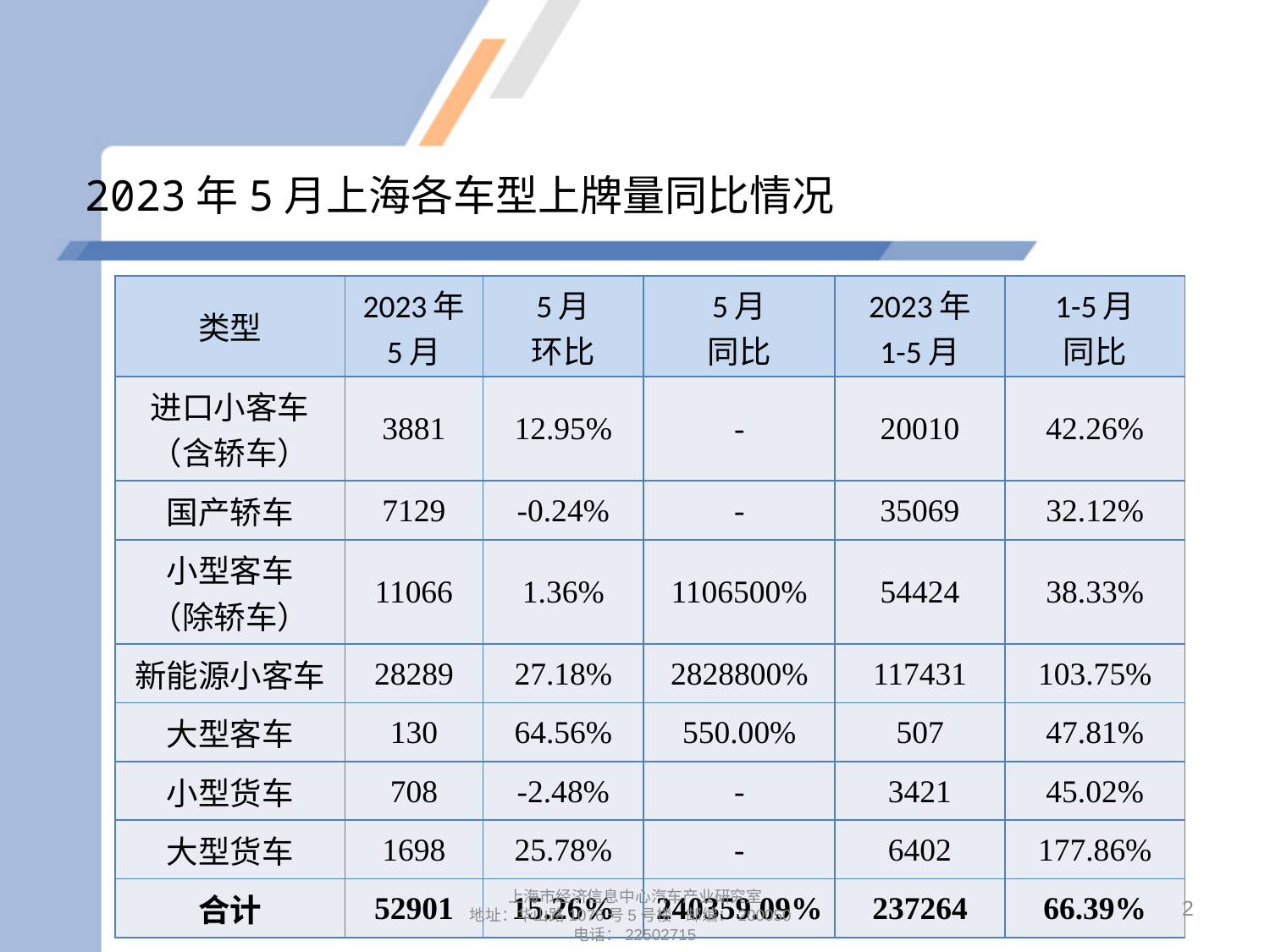

# 2023年5月上海各车型上牌量同比情况

| 类型 | 2023年 5月 | 5月 环比 | 5月 同比 | 2023年 1-5月 | 1-5月 同比 |
| --- | --- | --- | --- | --- | --- |
| 进口小客车 （含轿车） | 3881 | 12.95% | - | 20010 | 42.26% |
| 国产轿车 | 7129 | -0.24% | - | 35069 | 32.12% |
| 小型客车 （除轿车） | 11066 | 1.36% | 1106500% | 54424 | 38.33% |
| 新能源小客车 | 28289 | 27.18% | 2828800% | 117431 | 103.75% |
| 大型客车 | 130 | 64.56% | 550.00% | 507 | 47.81% |
| 小型货车 | 708 | -2.48% | - | 3421 | 45.02% |
| 大型货车 | 1698 | 25.78% | - | 6402 | 177.86% |
| 合计 | 52901 | 15.26% | 240359.09% | 237264 | 66.39% |

2
上海市经济信息中心汽车产业研究室
地址：华山路1076号5号楼    邮编：200050
电话：22502715